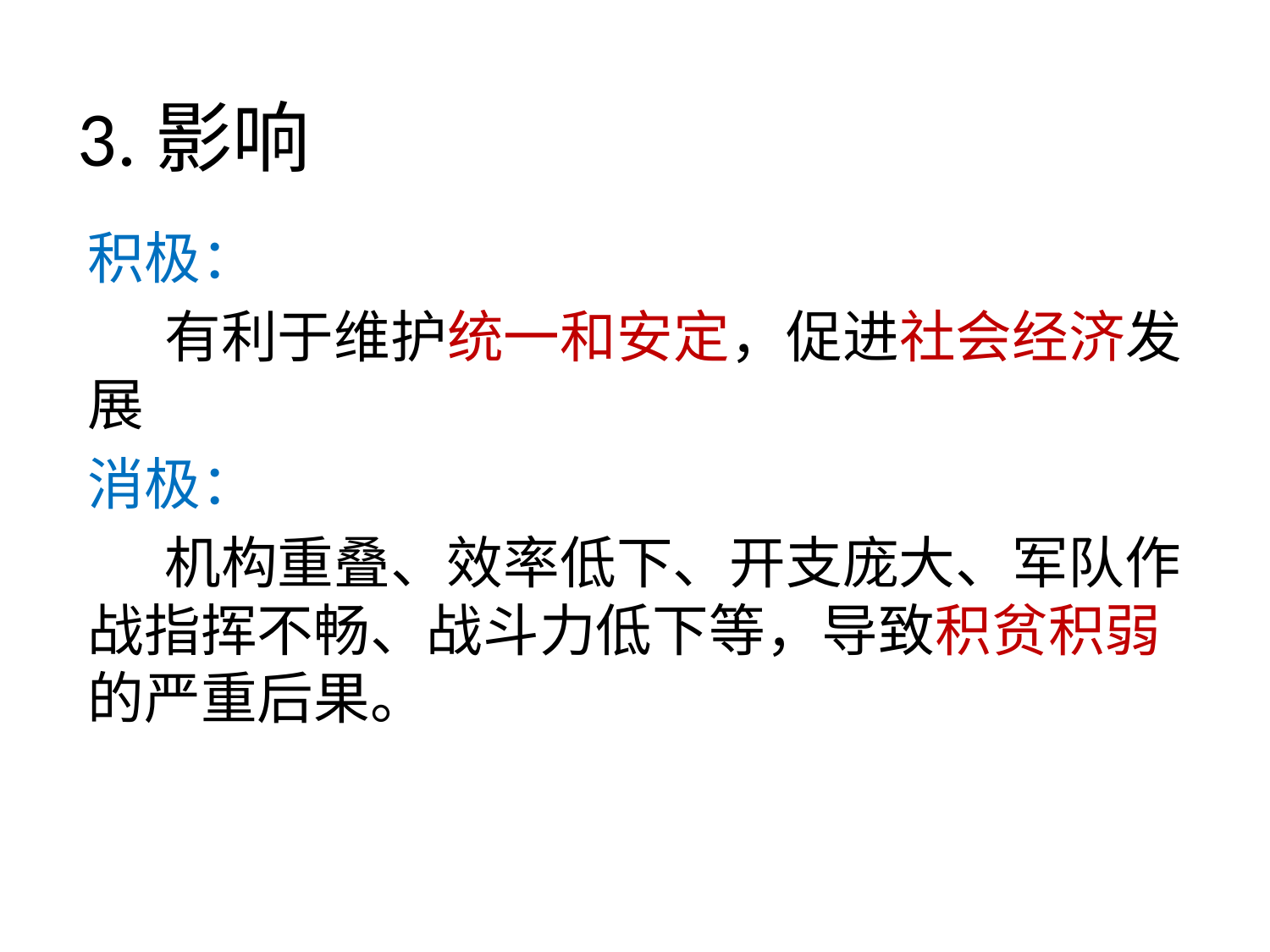

# 3.影响
积极：
     有利于维护统一和安定，促进社会经济发展
消极：
     机构重叠、效率低下、开支庞大、军队作战指挥不畅、战斗力低下等，导致积贫积弱的严重后果。